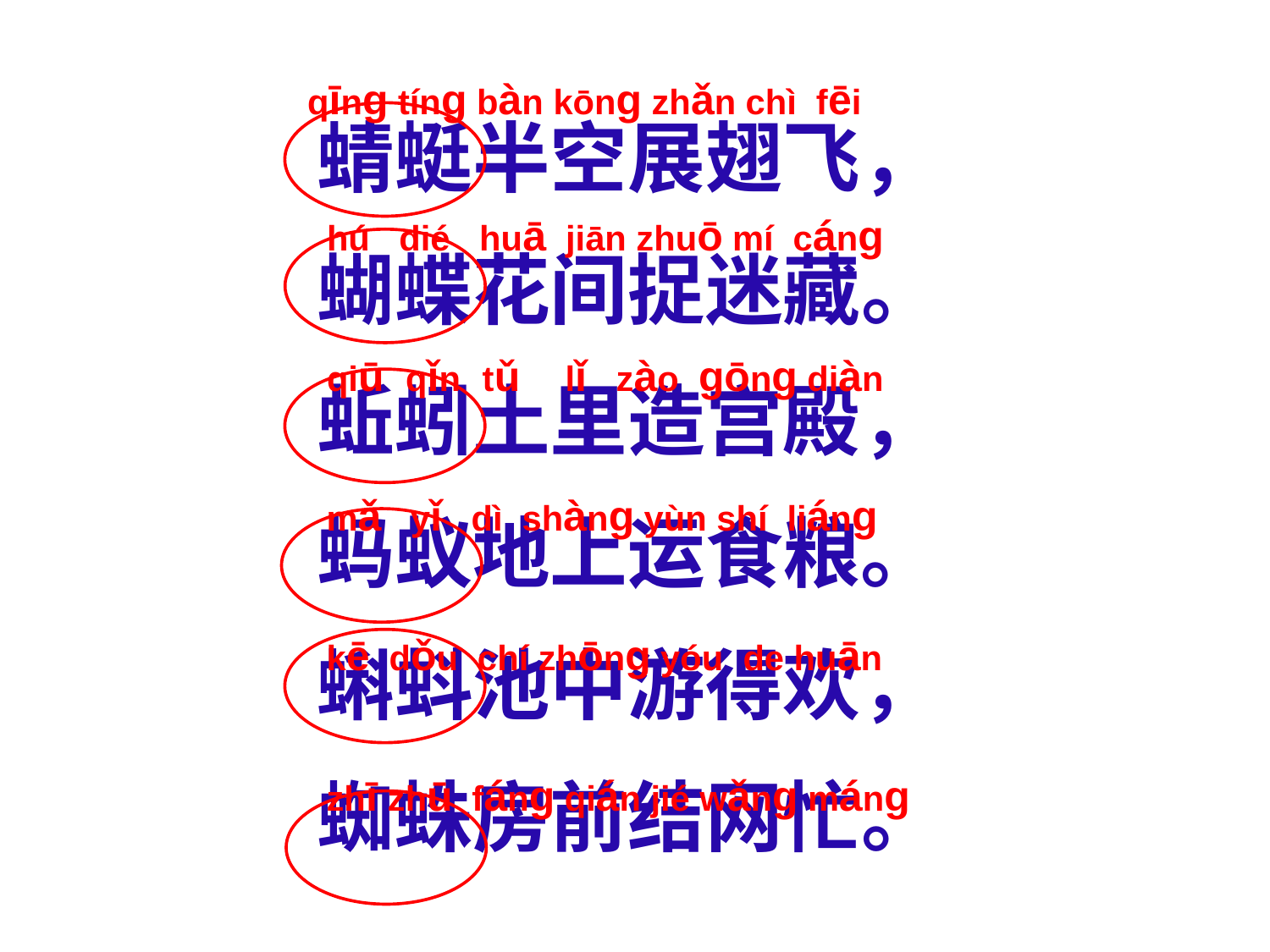

qīnɡ tínɡ bàn kōnɡ zhǎn chì  fēi
蜻蜓半空展翅飞，
蝴蝶花间捉迷藏。
蚯蚓土里造宫殿，
蚂蚁地上运食粮。
蝌蚪池中游得欢，
蜘蛛房前结网忙。
  hú   dié   huā  jiān zhuō mí  cánɡ
  qiū  qǐn  tǔ    lǐ   zào  ɡōnɡ diàn
   mǎ   yǐ   dì  shànɡ yùn shí  liánɡ
   kē  dǒu  chí zhōnɡ yóu  de huān
   zhī zhū  fánɡ qián jié wǎnɡ mánɡ